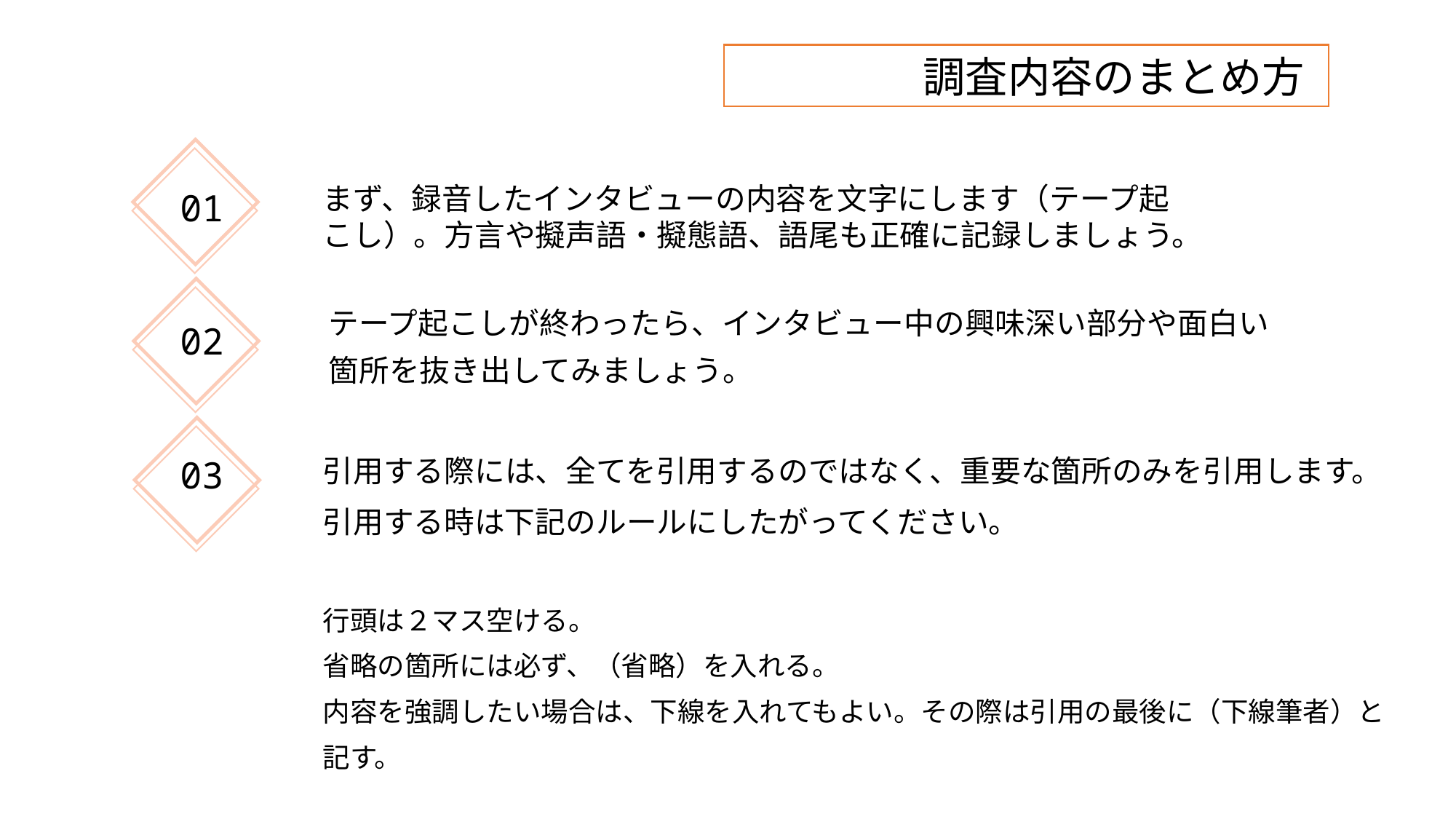

調査内容のまとめ方

まず、録音したインタビューの内容を文字にします（テープ起こし）。方言や擬声語・擬態語、語尾も正確に記録しましょう。
01

テープ起こしが終わったら、インタビュー中の興味深い部分や面白い
箇所を抜き出してみましょう。
02

引用する際には、全てを引用するのではなく、重要な箇所のみを引用します。
引用する時は下記のルールにしたがってください。

行頭は２マス空ける。
省略の箇所には必ず、（省略）を入れる。
内容を強調したい場合は、下線を入れてもよい。その際は引用の最後に（下線筆者）と記す。
03